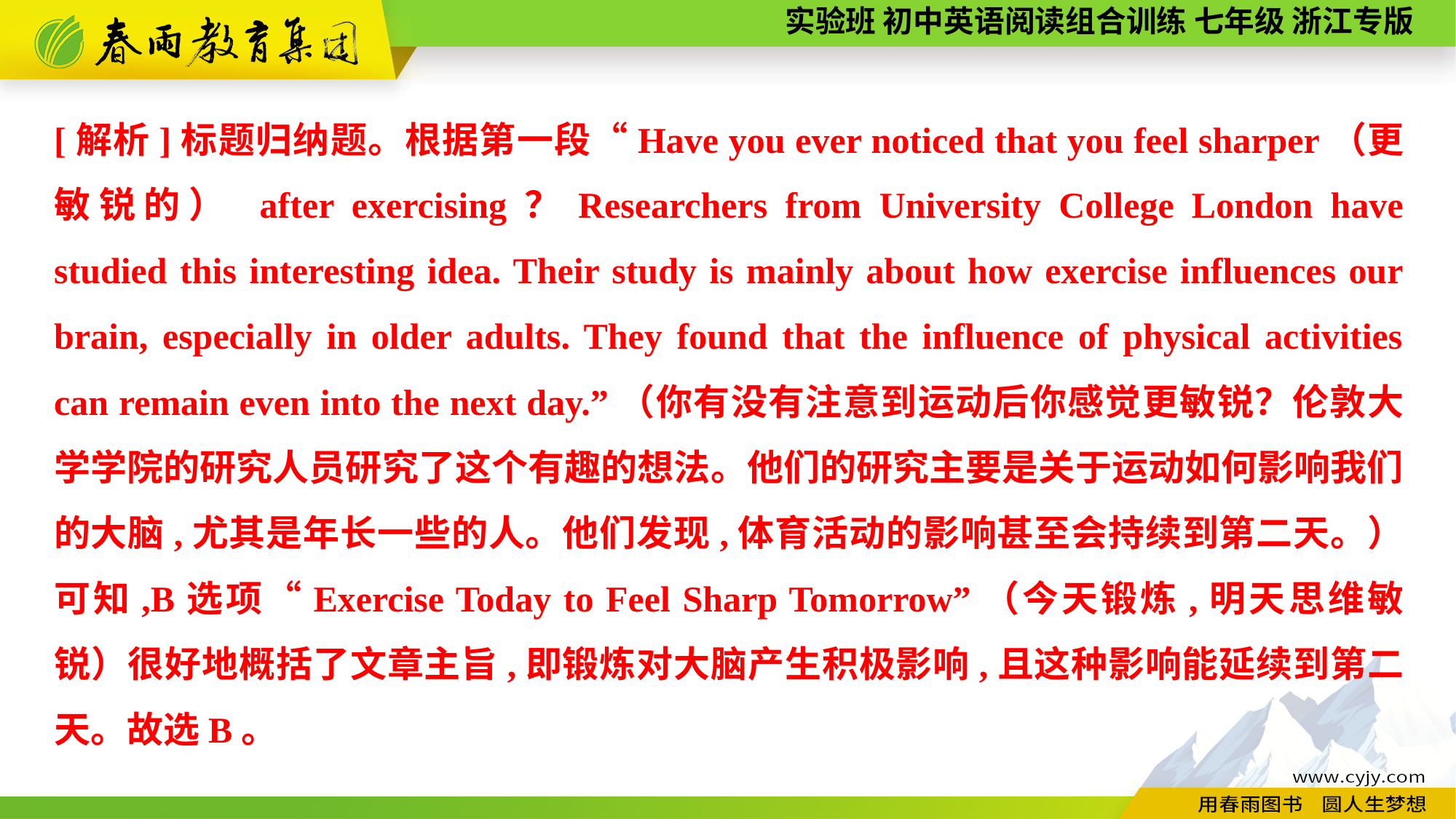

[解析]标题归纳题。根据第一段“Have you ever noticed that you feel sharper（更敏锐的） after exercising？Researchers from University College London have studied this interesting idea. Their study is mainly about how exercise influences our brain, especially in older adults. They found that the influence of physical activities can remain even into the next day.”（你有没有注意到运动后你感觉更敏锐？伦敦大学学院的研究人员研究了这个有趣的想法。他们的研究主要是关于运动如何影响我们的大脑,尤其是年长一些的人。他们发现,体育活动的影响甚至会持续到第二天。）可知,B选项“Exercise Today to Feel Sharp Tomorrow”（今天锻炼,明天思维敏锐）很好地概括了文章主旨,即锻炼对大脑产生积极影响,且这种影响能延续到第二天。故选B。